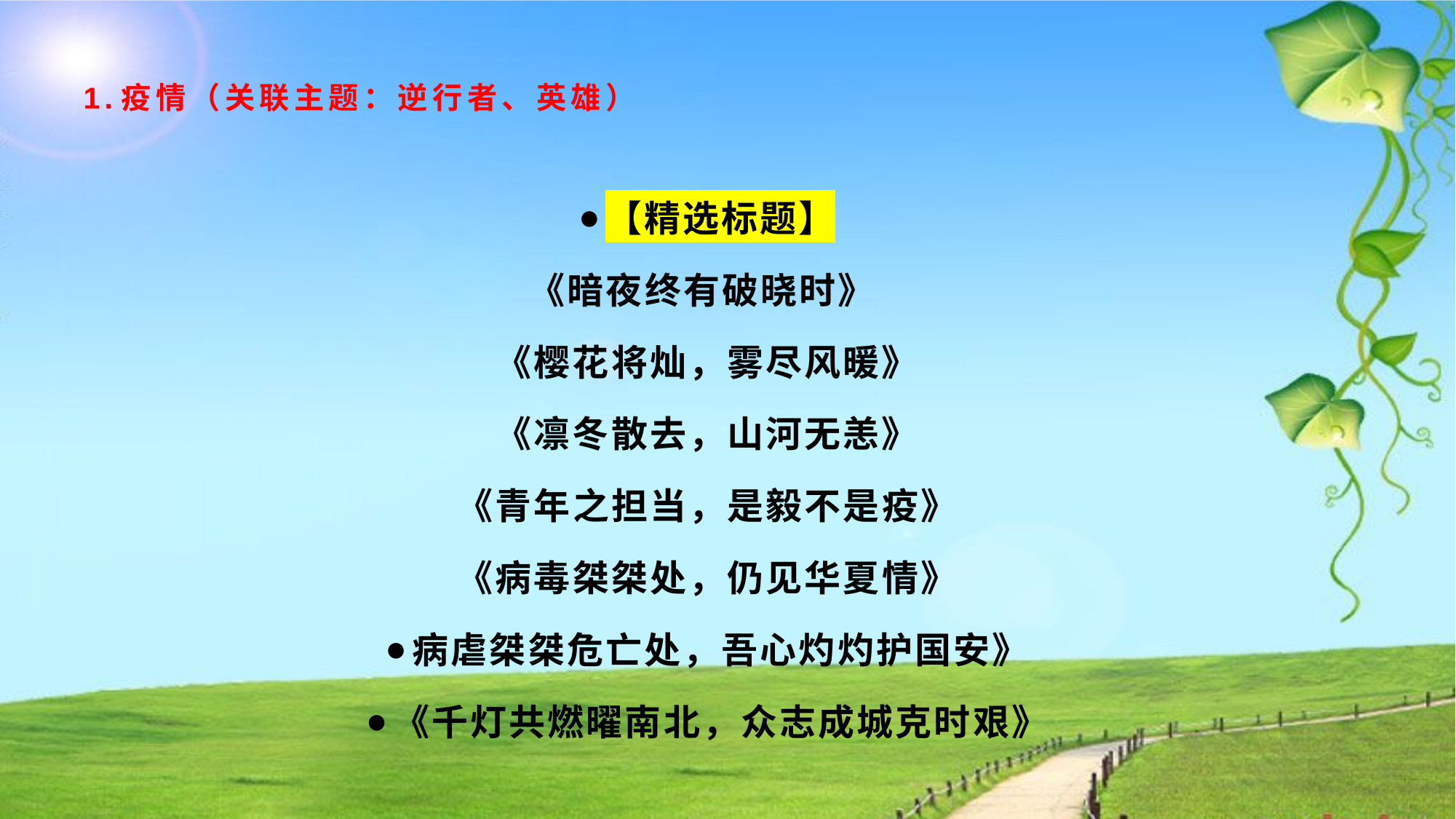

# 1.疫情（关联主题：逆行者、英雄）
【精选标题】
《暗夜终有破晓时》
《樱花将灿，雾尽风暖》
《凛冬散去，山河无恙》
《青年之担当，是毅不是疫》
《病毒桀桀处，仍见华夏情》
病虐桀桀危亡处，吾心灼灼护国安》
《千灯共燃曜南北，众志成城克时艰》